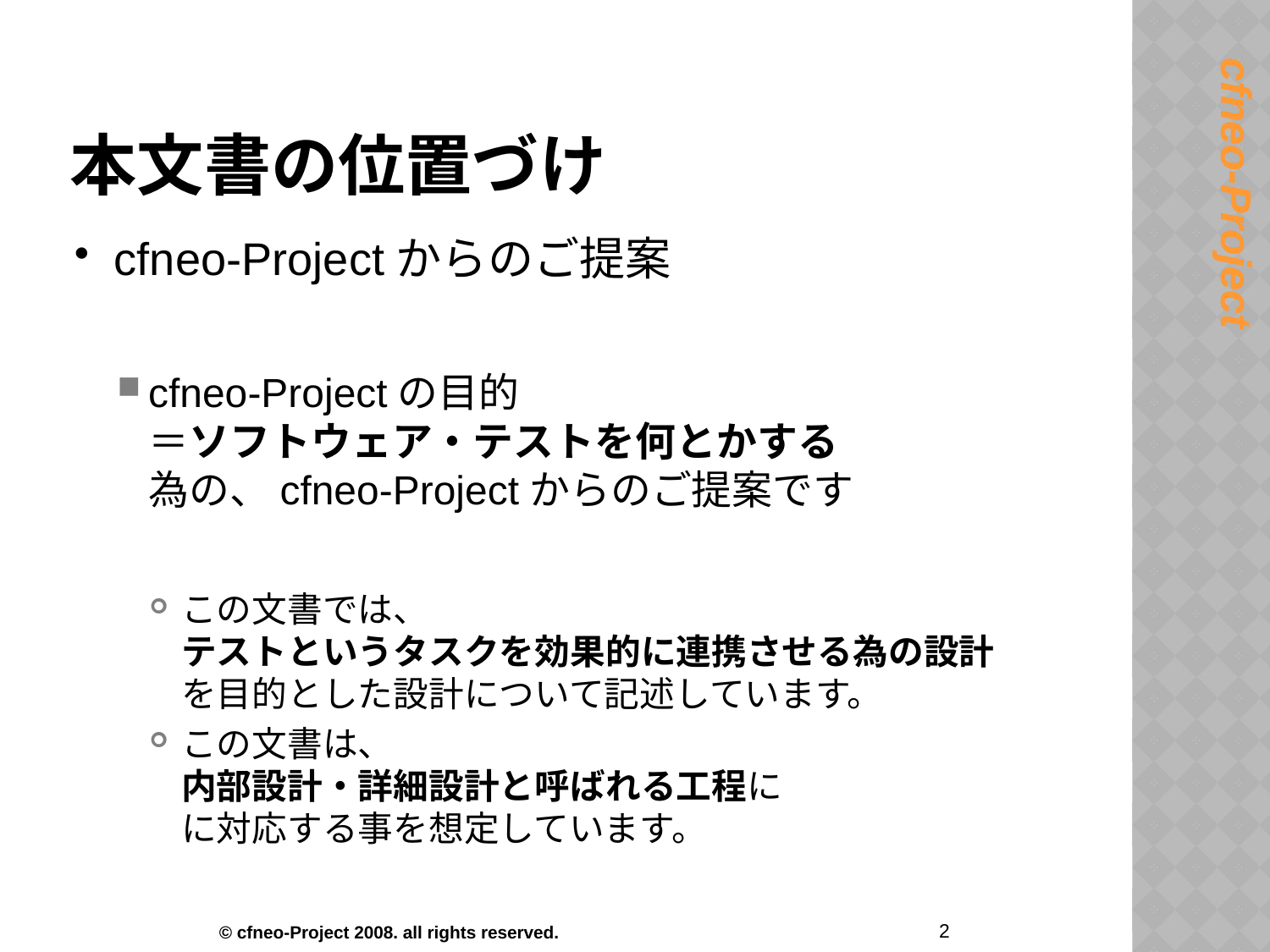

# 本文書の位置づけ
cfneo-Projectからのご提案

cfneo-Projectの目的
＝ソフトウェア・テストを何とかする
為の、cfneo-Projectからのご提案です

この文書では、
テストというタスクを効果的に連携させる為の設計
を目的とした設計について記述しています。
この文書は、
内部設計・詳細設計と呼ばれる工程に
に対応する事を想定しています。
2
© cfneo-Project 2008. all rights reserved.